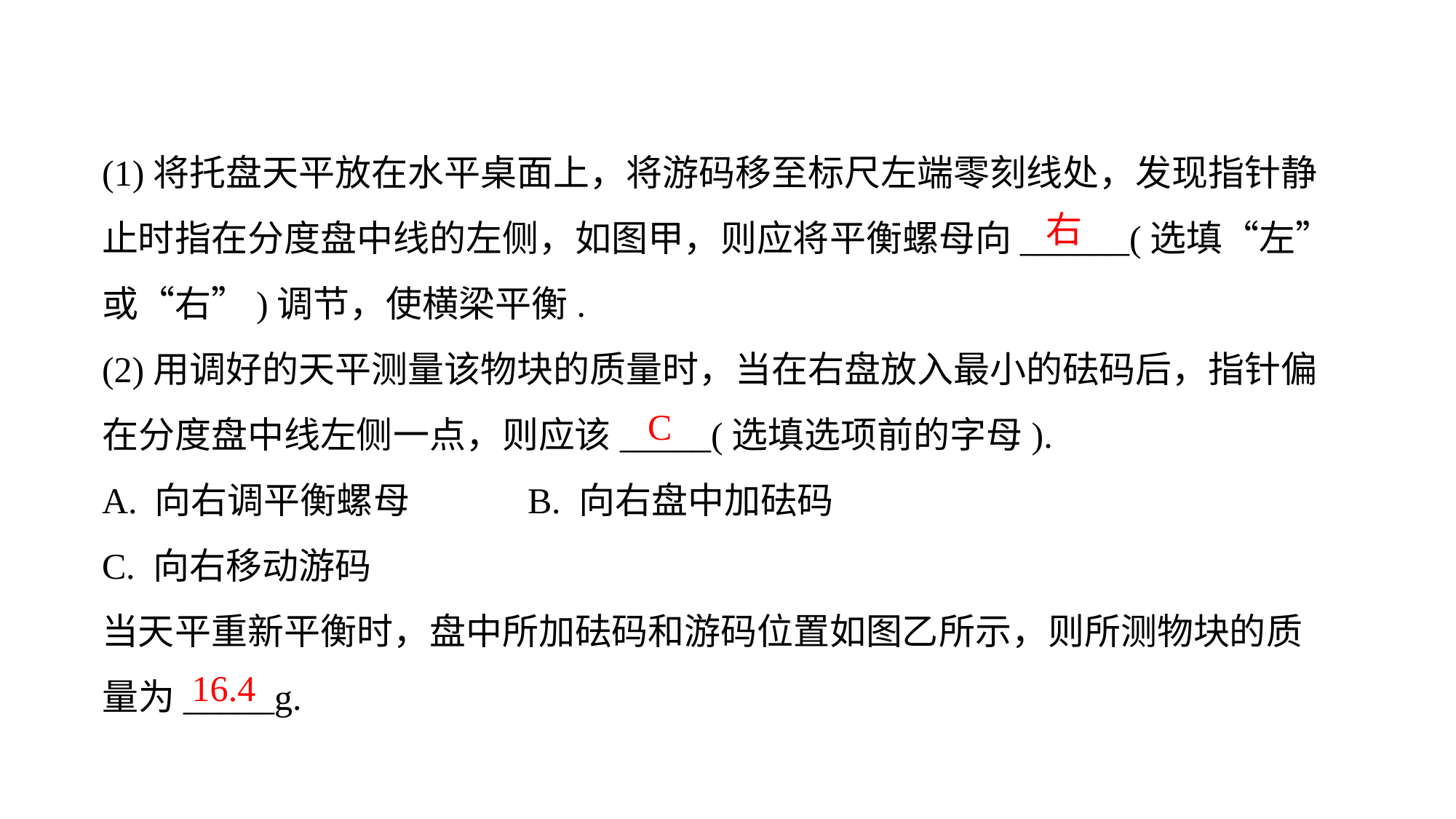

(1)将托盘天平放在水平桌面上，将游码移至标尺左端零刻线处，发现指针静止时指在分度盘中线的左侧，如图甲，则应将平衡螺母向______(选填“左”或“右”)调节，使横梁平衡.
(2)用调好的天平测量该物块的质量时，当在右盘放入最小的砝码后，指针偏在分度盘中线左侧一点，则应该_____(选填选项前的字母).A. 向右调平衡螺母　　　B. 向右盘中加砝码C. 向右移动游码当天平重新平衡时，盘中所加砝码和游码位置如图乙所示，则所测物块的质量为_____g.
右
C
16.4